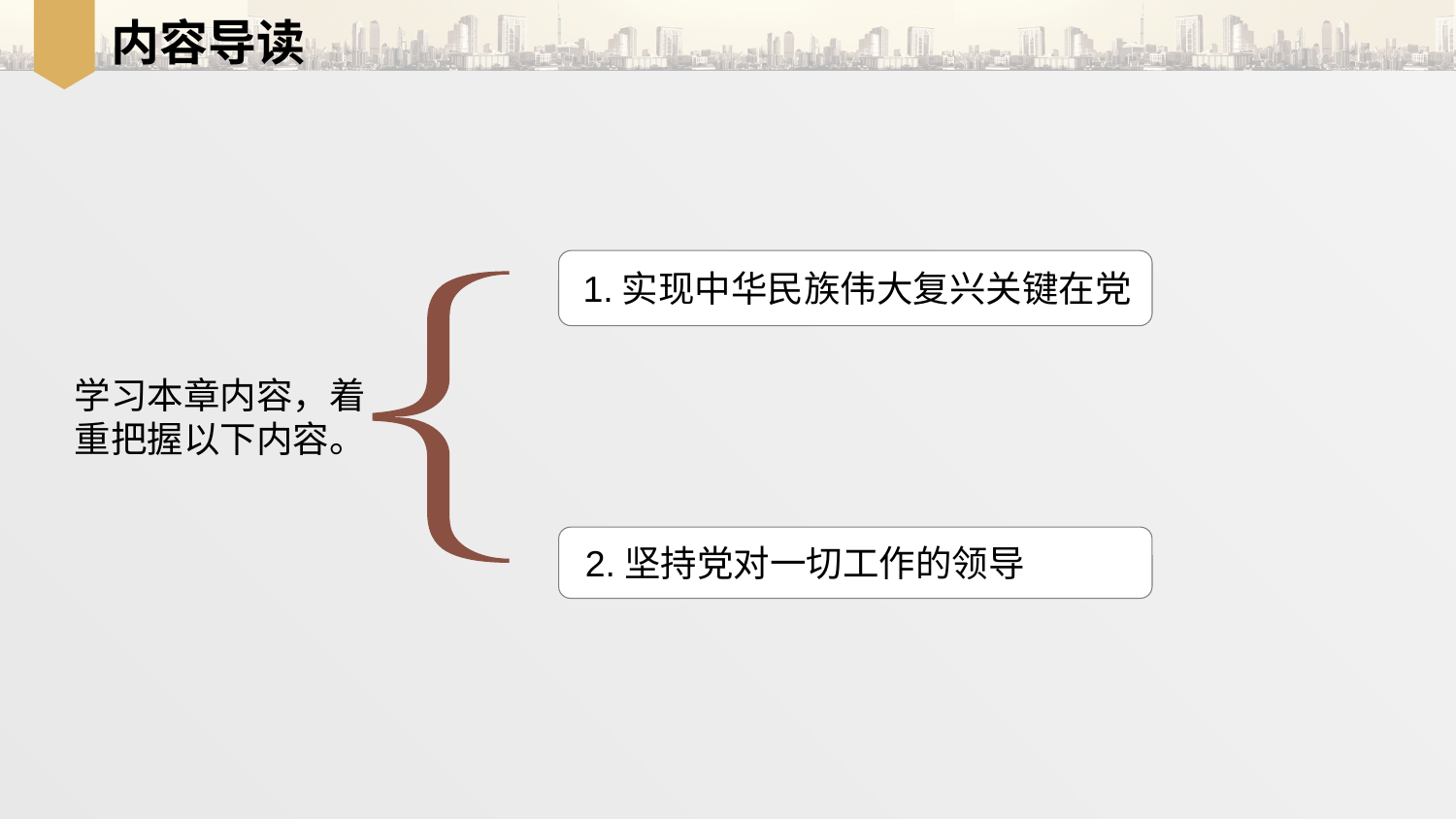

# 内容导读

 1.实现中华民族伟大复兴关键在党

学习本章内容，着
重把握以下内容。

2.坚持党对一切工作的领导